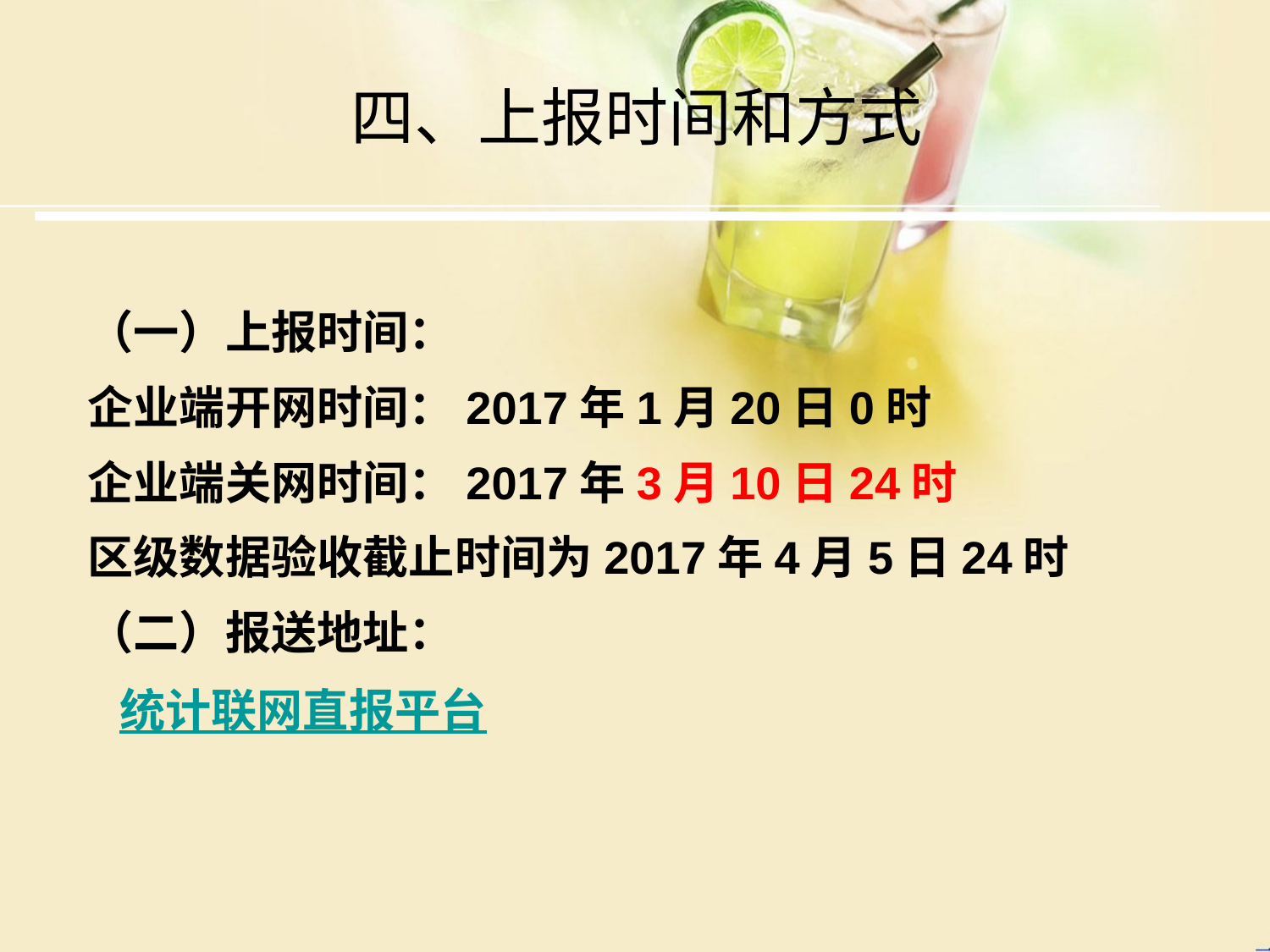

# 四、上报时间和方式
（一）上报时间：
企业端开网时间：2017年1月20日0时
企业端关网时间：2017年3月10日24时
区级数据验收截止时间为2017年4月5日24时
（二）报送地址：
  统计联网直报平台